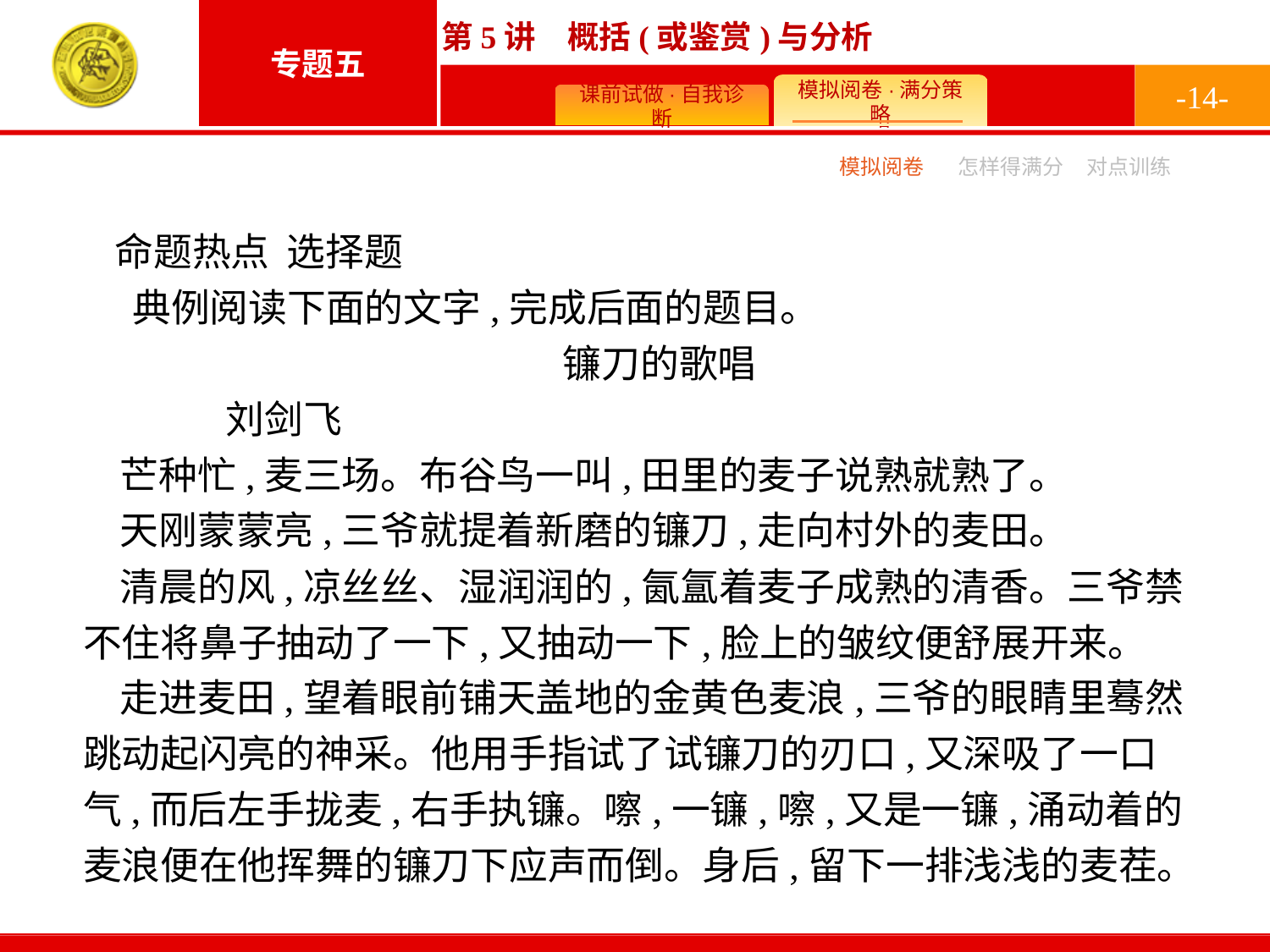

-14-
模拟阅卷
怎样得满分
对点训练
命题热点  选择题
典例阅读下面的文字,完成后面的题目。
镰刀的歌唱
	刘剑飞
芒种忙,麦三场。布谷鸟一叫,田里的麦子说熟就熟了。
天刚蒙蒙亮,三爷就提着新磨的镰刀,走向村外的麦田。
清晨的风,凉丝丝、湿润润的,氤氲着麦子成熟的清香。三爷禁不住将鼻子抽动了一下,又抽动一下,脸上的皱纹便舒展开来。
走进麦田,望着眼前铺天盖地的金黄色麦浪,三爷的眼睛里蓦然跳动起闪亮的神采。他用手指试了试镰刀的刃口,又深吸了一口气,而后左手拢麦,右手执镰。嚓,一镰,嚓,又是一镰,涌动着的麦浪便在他挥舞的镰刀下应声而倒。身后,留下一排浅浅的麦茬。